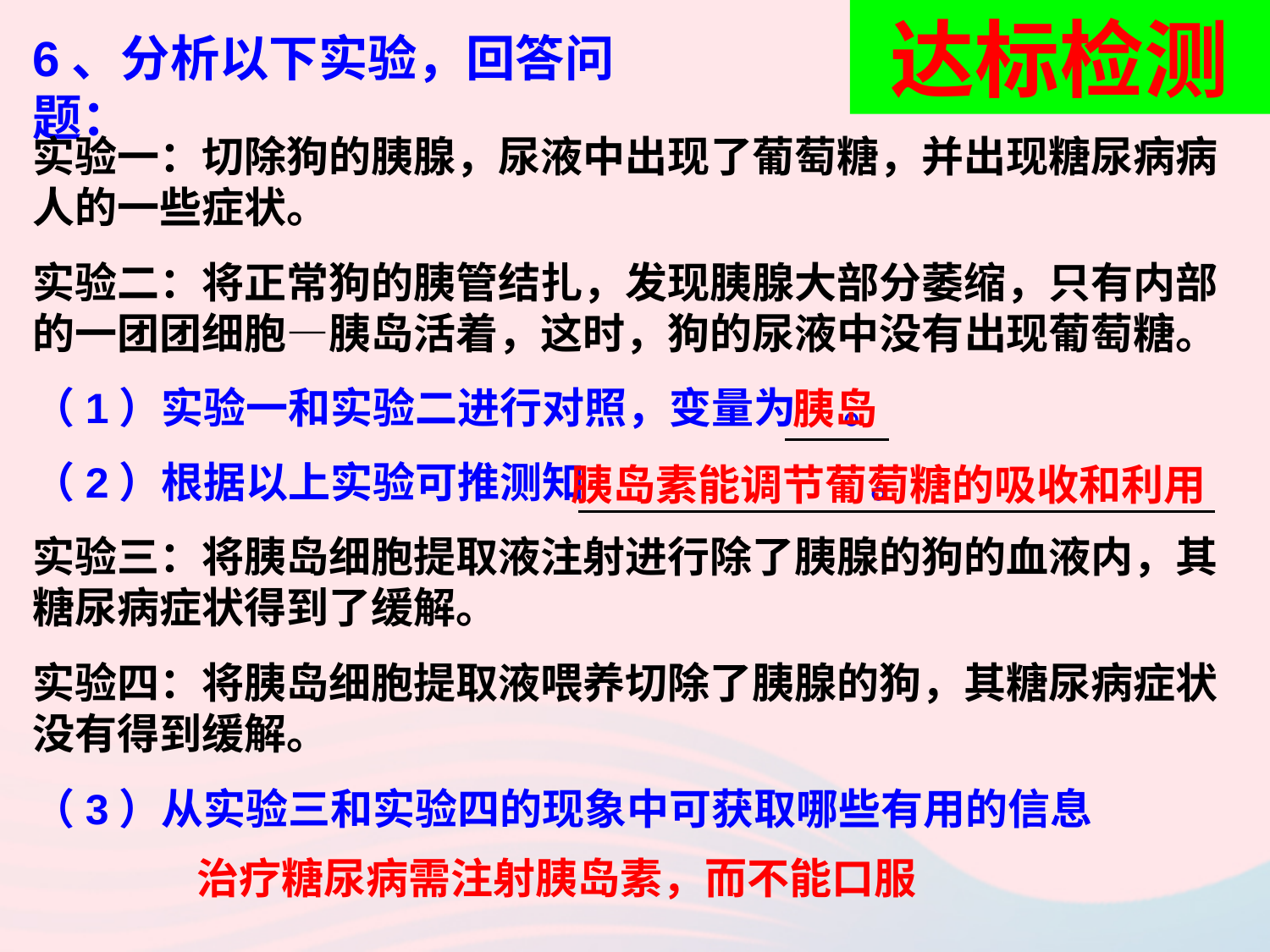

达标检测
6、分析以下实验，回答问题：
实验一：切除狗的胰腺，尿液中出现了葡萄糖，并出现糖尿病病人的一些症状。
实验二：将正常狗的胰管结扎，发现胰腺大部分萎缩，只有内部的一团团细胞—胰岛活着，这时，狗的尿液中没有出现葡萄糖。
（1）实验一和实验二进行对照，变量为     。
胰岛
（2）根据以上实验可推测知                              。
胰岛素能调节葡萄糖的吸收和利用
实验三：将胰岛细胞提取液注射进行除了胰腺的狗的血液内，其糖尿病症状得到了缓解。
实验四：将胰岛细胞提取液喂养切除了胰腺的狗，其糖尿病症状没有得到缓解。
（3）从实验三和实验四的现象中可获取哪些有用的信息
治疗糖尿病需注射胰岛素，而不能口服